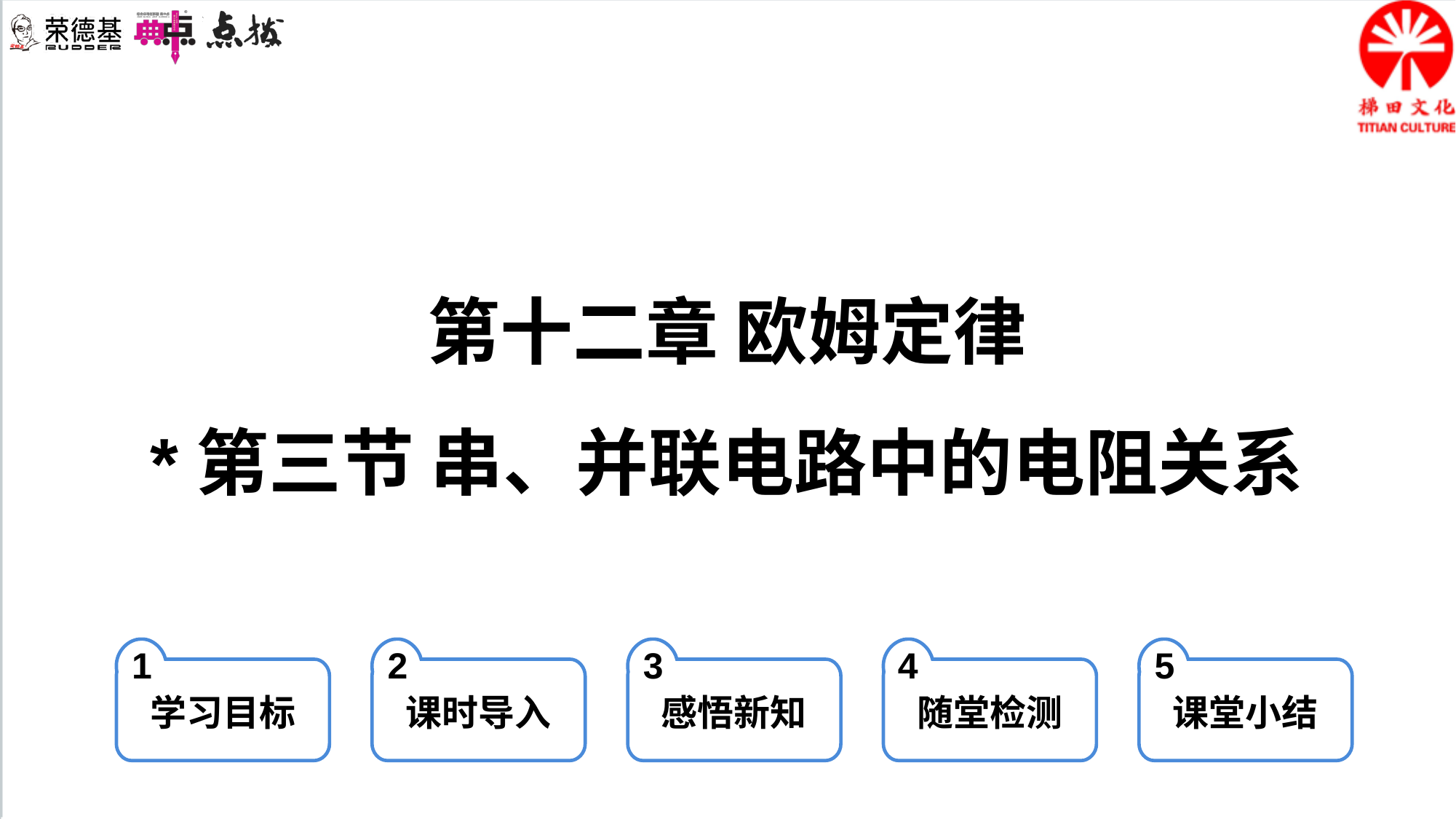

第十二章 欧姆定律
*第三节 串、并联电路中的电阻关系
1

学习目标
2

课时导入
3

感悟新知
4

随堂检测
5

课堂小结